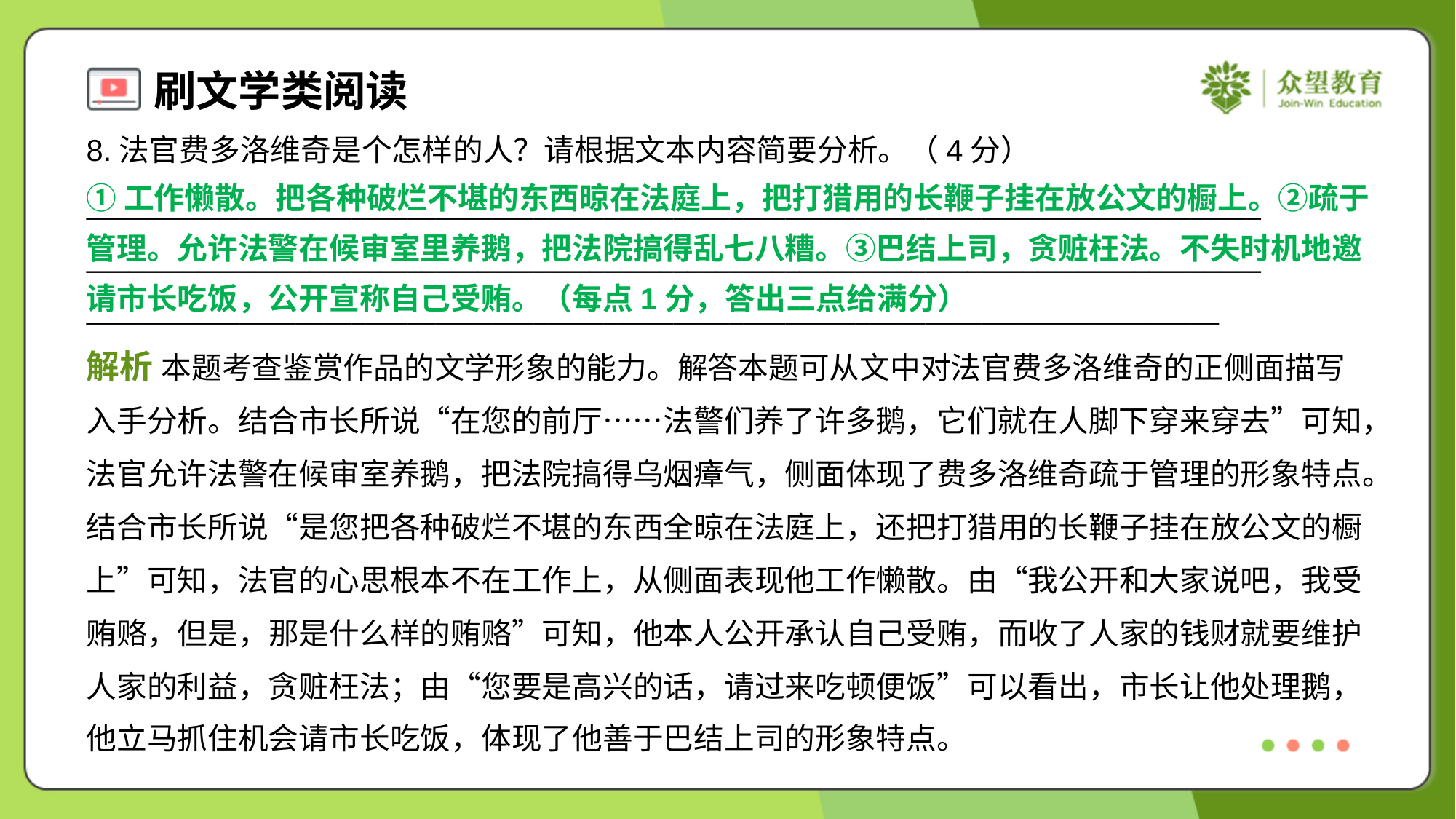

8.法官费多洛维奇是个怎样的人？请根据文本内容简要分析。（4分）
①工作懒散。把各种破烂不堪的东西晾在法庭上，把打猎用的长鞭子挂在放公文的橱上。②疏于
管理。允许法警在候审室里养鹅，把法院搞得乱七八糟。③巴结上司，贪赃枉法。不失时机地邀
请市长吃饭，公开宣称自己受贿。（每点1分，答出三点给满分）
____________________________________________________________________________________
____________________________________________________________________________________
_________________________________________________________________________________
解析 本题考查鉴赏作品的文学形象的能力。解答本题可从文中对法官费多洛维奇的正侧面描写
入手分析。结合市长所说“在您的前厅……法警们养了许多鹅，它们就在人脚下穿来穿去”可知，
法官允许法警在候审室养鹅，把法院搞得乌烟瘴气，侧面体现了费多洛维奇疏于管理的形象特点。
结合市长所说“是您把各种破烂不堪的东西全晾在法庭上，还把打猎用的长鞭子挂在放公文的橱
上”可知，法官的心思根本不在工作上，从侧面表现他工作懒散。由“我公开和大家说吧，我受
贿赂，但是，那是什么样的贿赂”可知，他本人公开承认自己受贿，而收了人家的钱财就要维护
人家的利益，贪赃枉法；由“您要是高兴的话，请过来吃顿便饭”可以看出，市长让他处理鹅，
他立马抓住机会请市长吃饭，体现了他善于巴结上司的形象特点。